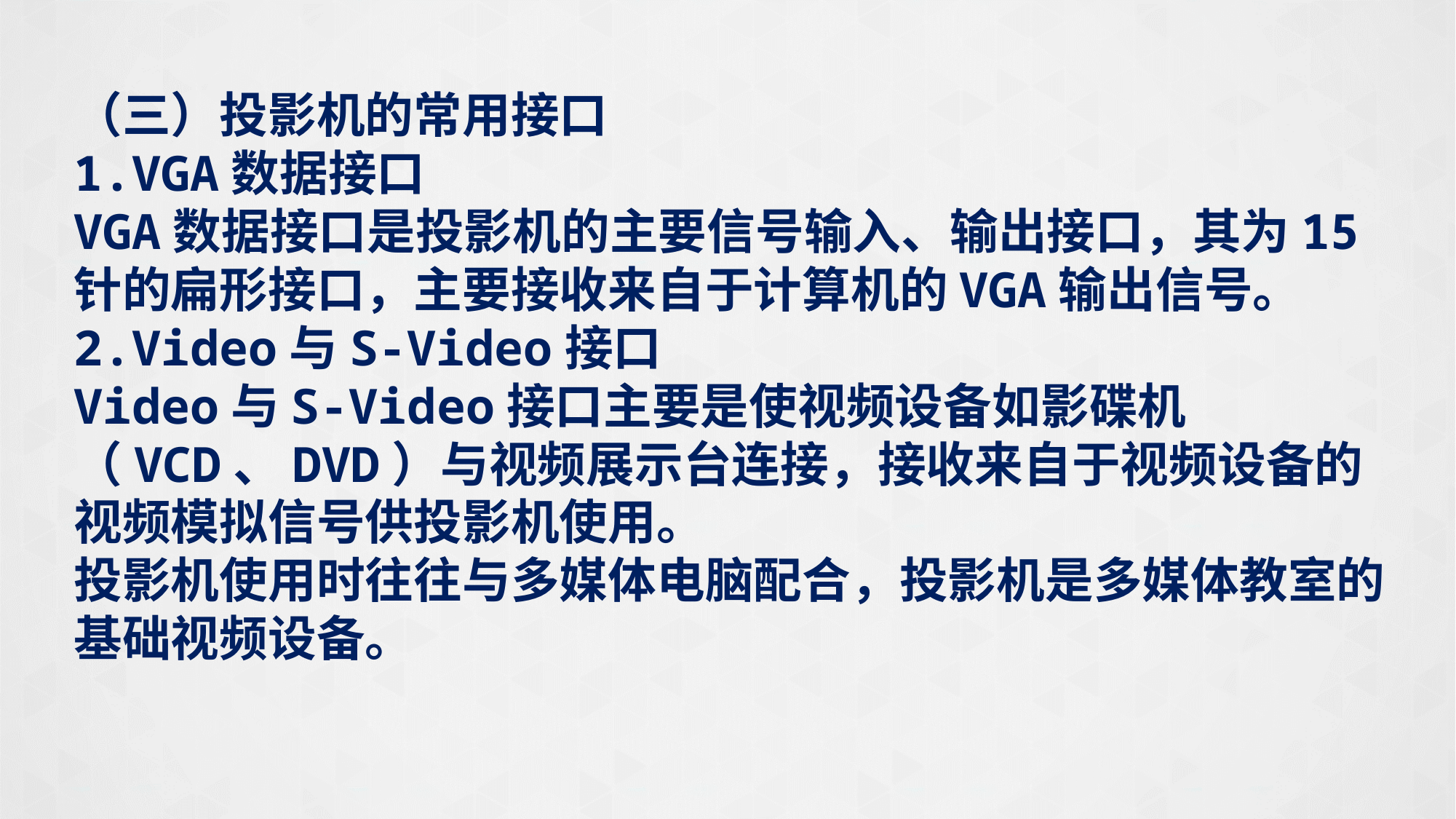

（三）投影机的常用接口
1.VGA数据接口
VGA数据接口是投影机的主要信号输入、输出接口，其为15针的扁形接口，主要接收来自于计算机的VGA输出信号。
2.Video与S-Video接口
Video与S-Video接口主要是使视频设备如影碟机（VCD、DVD）与视频展示台连接，接收来自于视频设备的视频模拟信号供投影机使用。
投影机使用时往往与多媒体电脑配合，投影机是多媒体教室的基础视频设备。